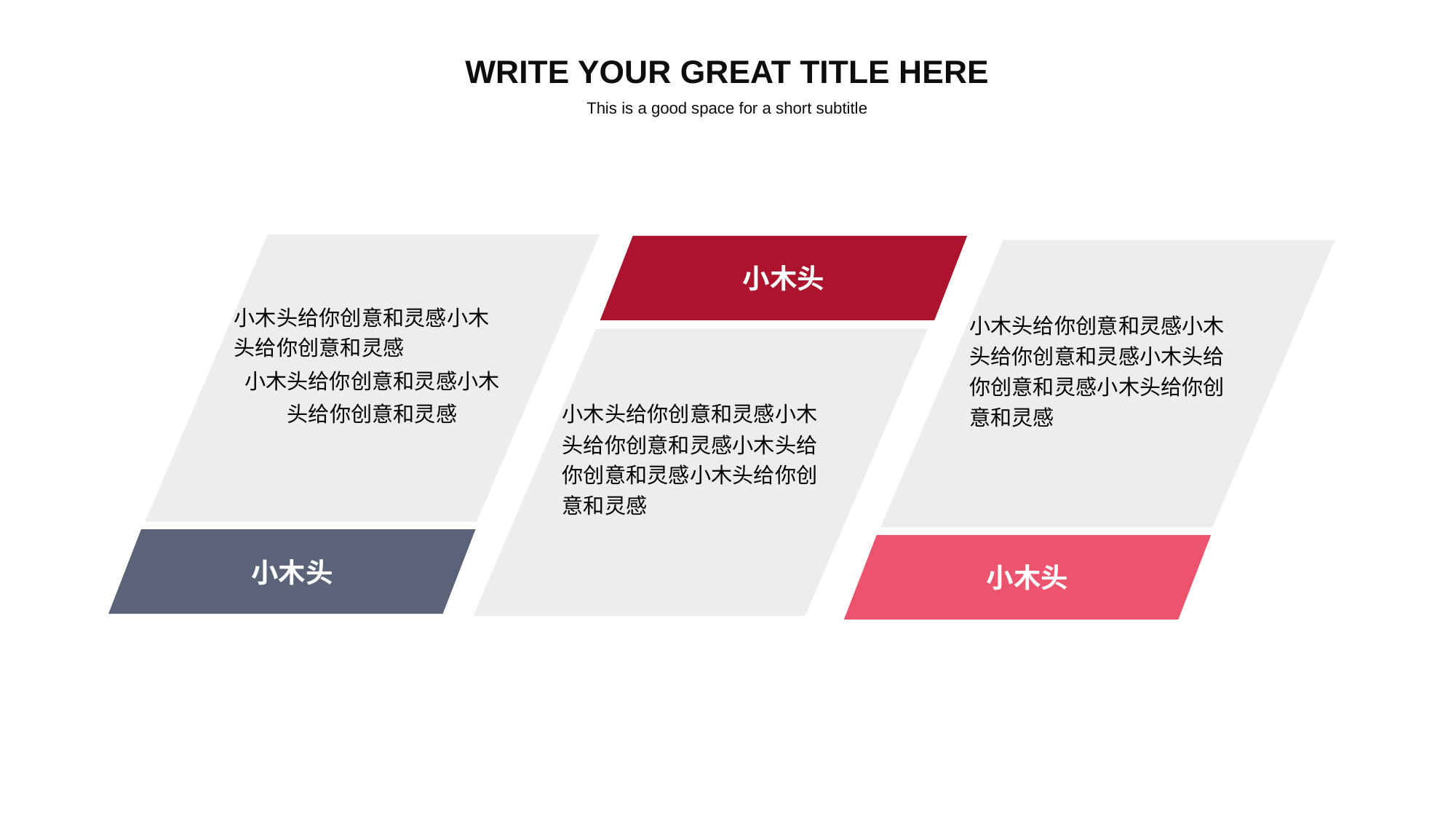

WRITE YOUR GREAT TITLE HERE
This is a good space for a short subtitle
小木头给你创意和灵感小木头给你创意和灵感
小木头给你创意和灵感小木头给你创意和灵感

小木头
小木头
小木头给你创意和灵感小木头给你创意和灵感小木头给你创意和灵感小木头给你创意和灵感

小木头给你创意和灵感小木头给你创意和灵感小木头给你创意和灵感小木头给你创意和灵感

小木头